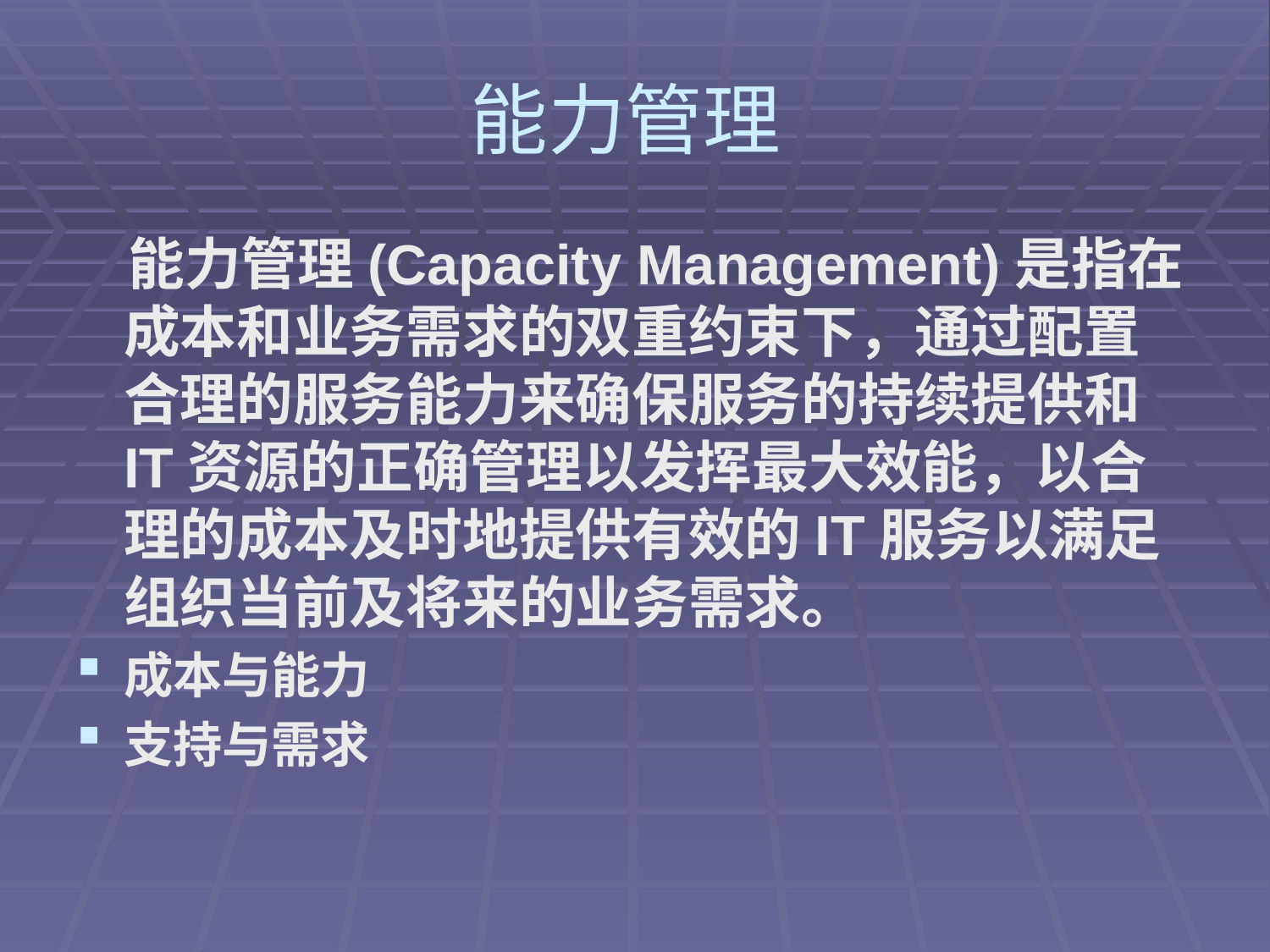

# 能力管理
   能力管理(Capacity Management)是指在成本和业务需求的双重约束下，通过配置合理的服务能力来确保服务的持续提供和IT资源的正确管理以发挥最大效能，以合理的成本及时地提供有效的IT服务以满足组织当前及将来的业务需求。
成本与能力
支持与需求